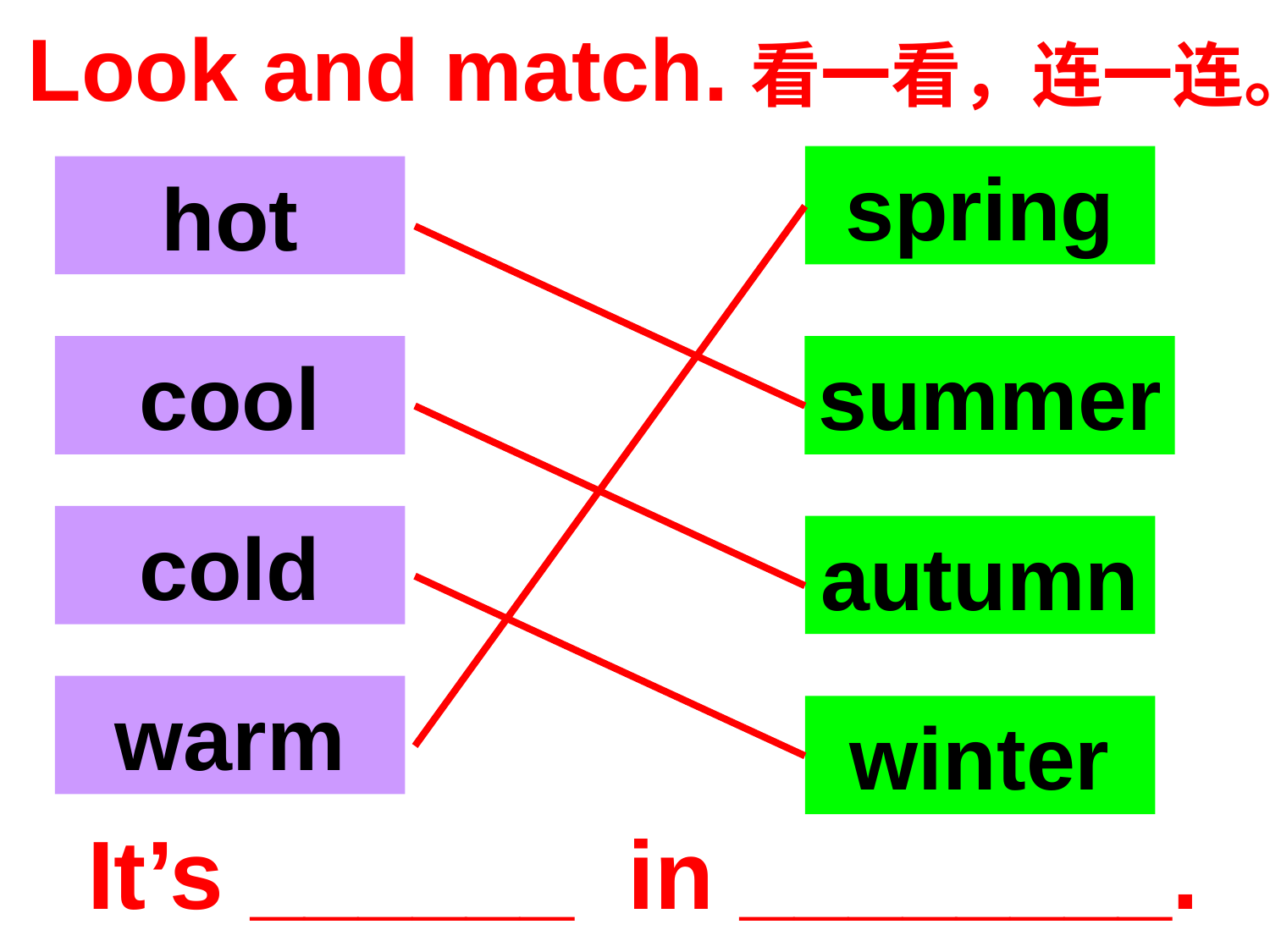

Look and match.看一看，连一连。
spring
hot

cool
summer

cold
autumn

warm
winter
It’s ______  in ________.